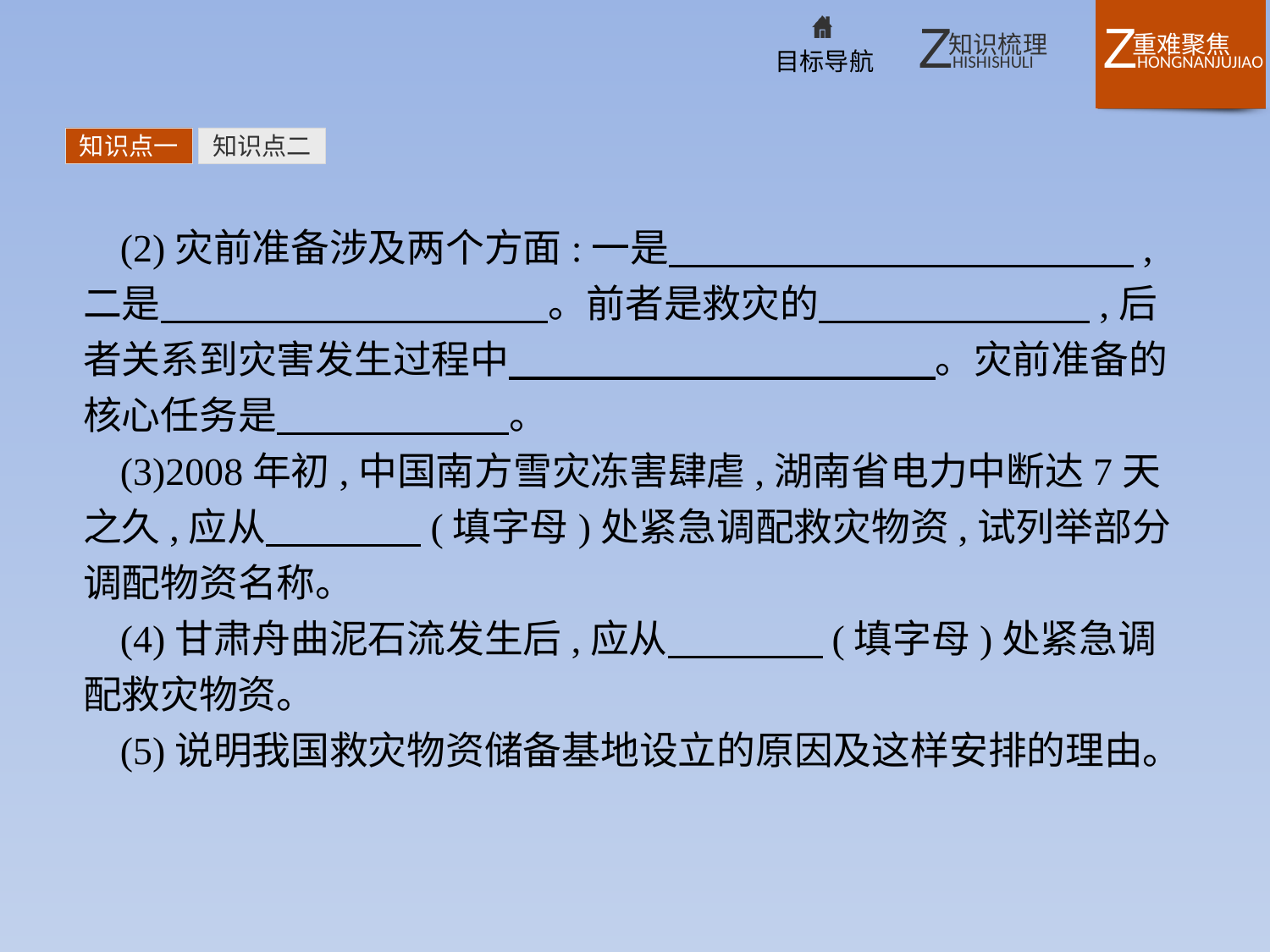

知识点一
知识点二
(2)灾前准备涉及两个方面:一是　　　　　　　　　　　　,二是　　　　　　　　　　。前者是救灾的　　　　　　　,后者关系到灾害发生过程中　　　　　　　　　　　。灾前准备的核心任务是　　　　　　。
(3)2008年初,中国南方雪灾冻害肆虐,湖南省电力中断达7天之久,应从　　　　(填字母)处紧急调配救灾物资,试列举部分调配物资名称。
(4)甘肃舟曲泥石流发生后,应从　　　　(填字母)处紧急调配救灾物资。
(5)说明我国救灾物资储备基地设立的原因及这样安排的理由。